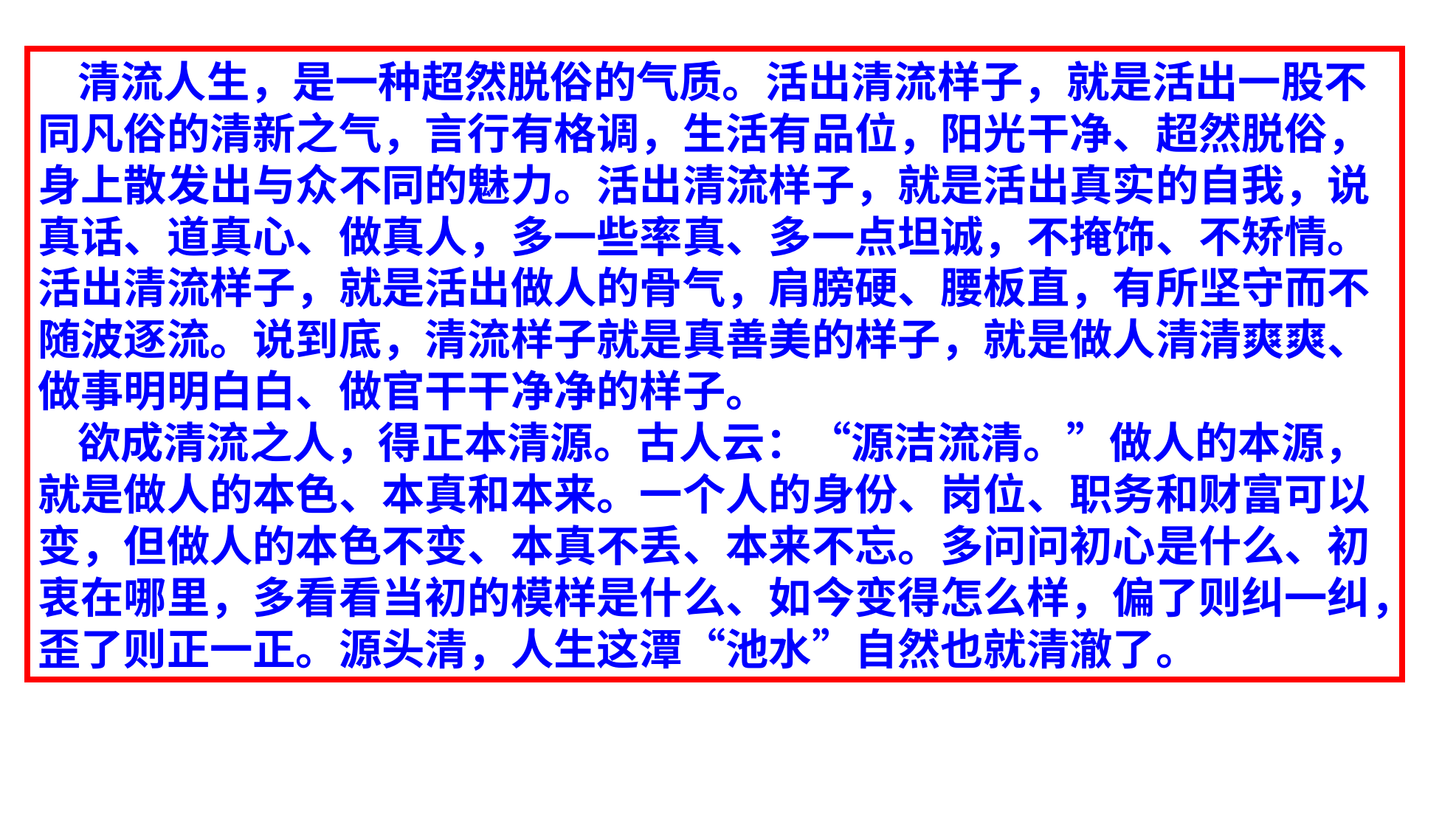

清流人生，是一种超然脱俗的气质。活出清流样子，就是活出一股不同凡俗的清新之气，言行有格调，生活有品位，阳光干净、超然脱俗，身上散发出与众不同的魅力。活出清流样子，就是活出真实的自我，说真话、道真心、做真人，多一些率真、多一点坦诚，不掩饰、不矫情。
活出清流样子，就是活出做人的骨气，肩膀硬、腰板直，有所坚守而不随波逐流。说到底，清流样子就是真善美的样子，就是做人清清爽爽、做事明明白白、做官干干净净的样子。
   欲成清流之人，得正本清源。古人云：“源洁流清。”做人的本源，就是做人的本色、本真和本来。一个人的身份、岗位、职务和财富可以变，但做人的本色不变、本真不丢、本来不忘。多问问初心是什么、初衷在哪里，多看看当初的模样是什么、如今变得怎么样，偏了则纠一纠，歪了则正一正。源头清，人生这潭“池水”自然也就清澈了。